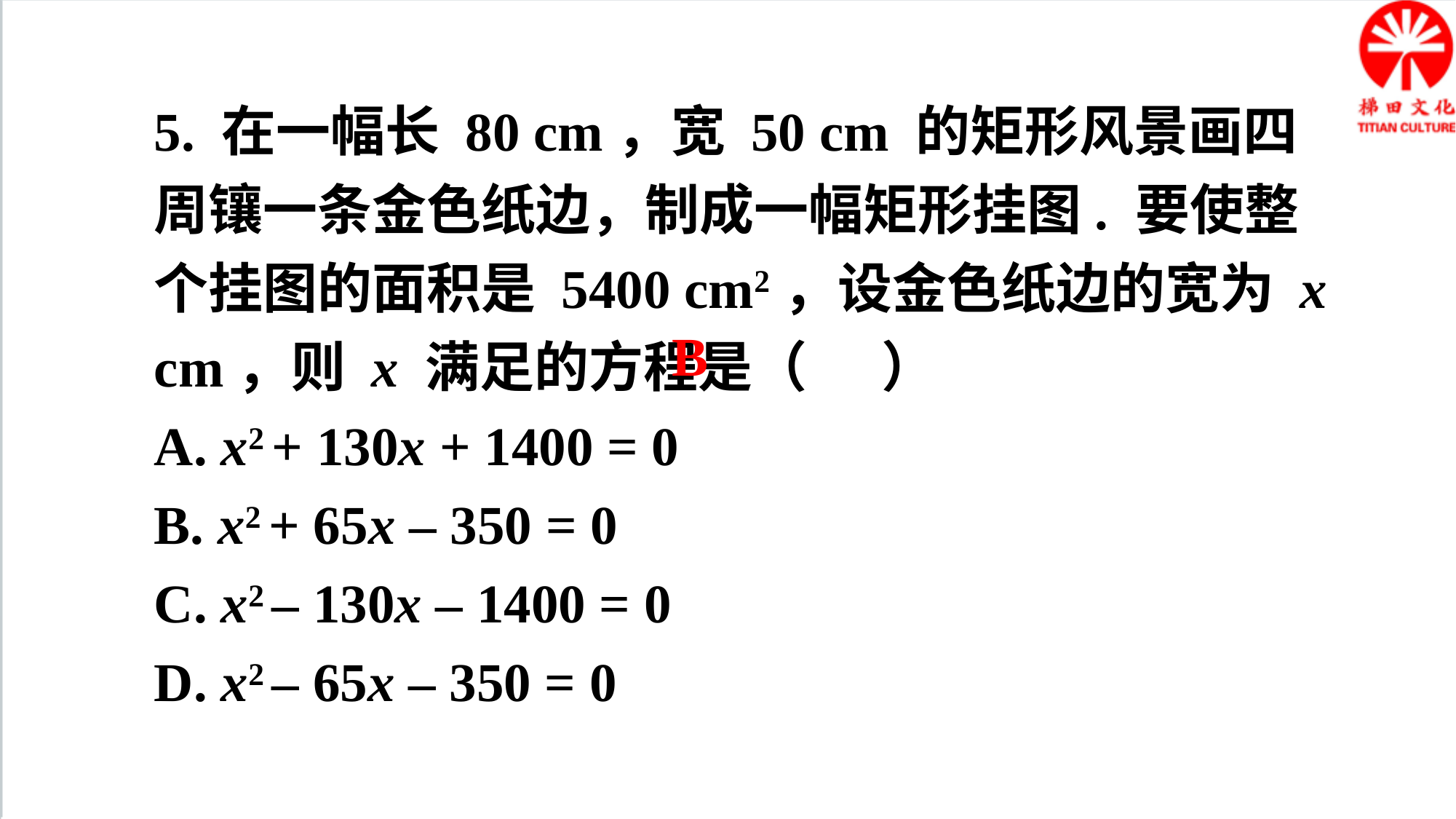

5. 在一幅长 80 cm，宽 50 cm 的矩形风景画四周镶一条金色纸边，制成一幅矩形挂图. 要使整个挂图的面积是 5400 cm2，设金色纸边的宽为 x cm，则 x 满足的方程是（      ）
A. x2 + 130x + 1400 = 0
B. x2 + 65x – 350 = 0
C. x2 – 130x – 1400 = 0
D. x2 – 65x – 350 = 0
B